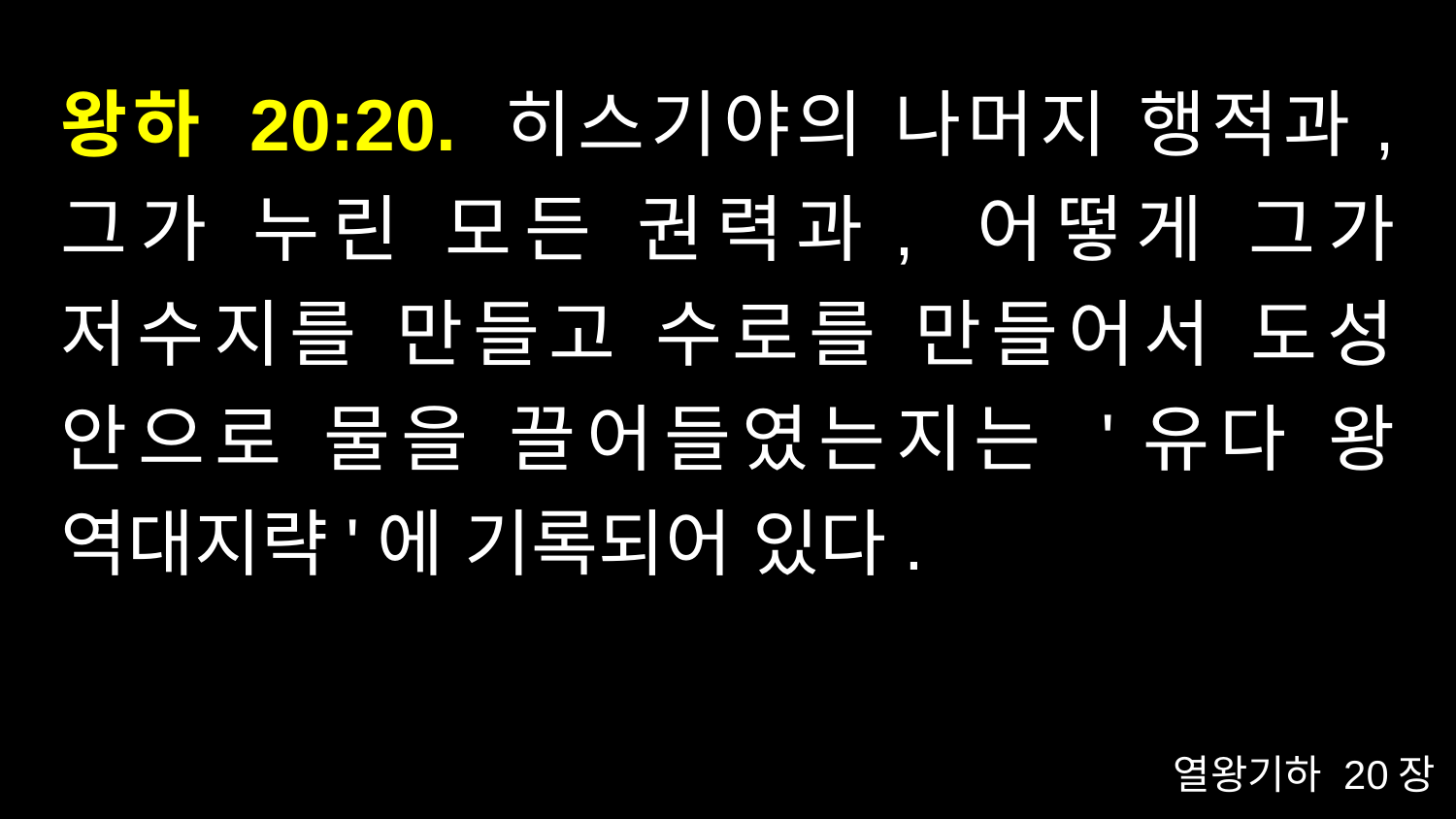

# 왕하 20:20. 히스기야의 나머지 행적과, 그가 누린 모든 권력과, 어떻게 그가 저수지를 만들고 수로를 만들어서 도성 안으로 물을 끌어들였는지는 '유다 왕 역대지략'에 기록되어 있다.
열왕기하 20장